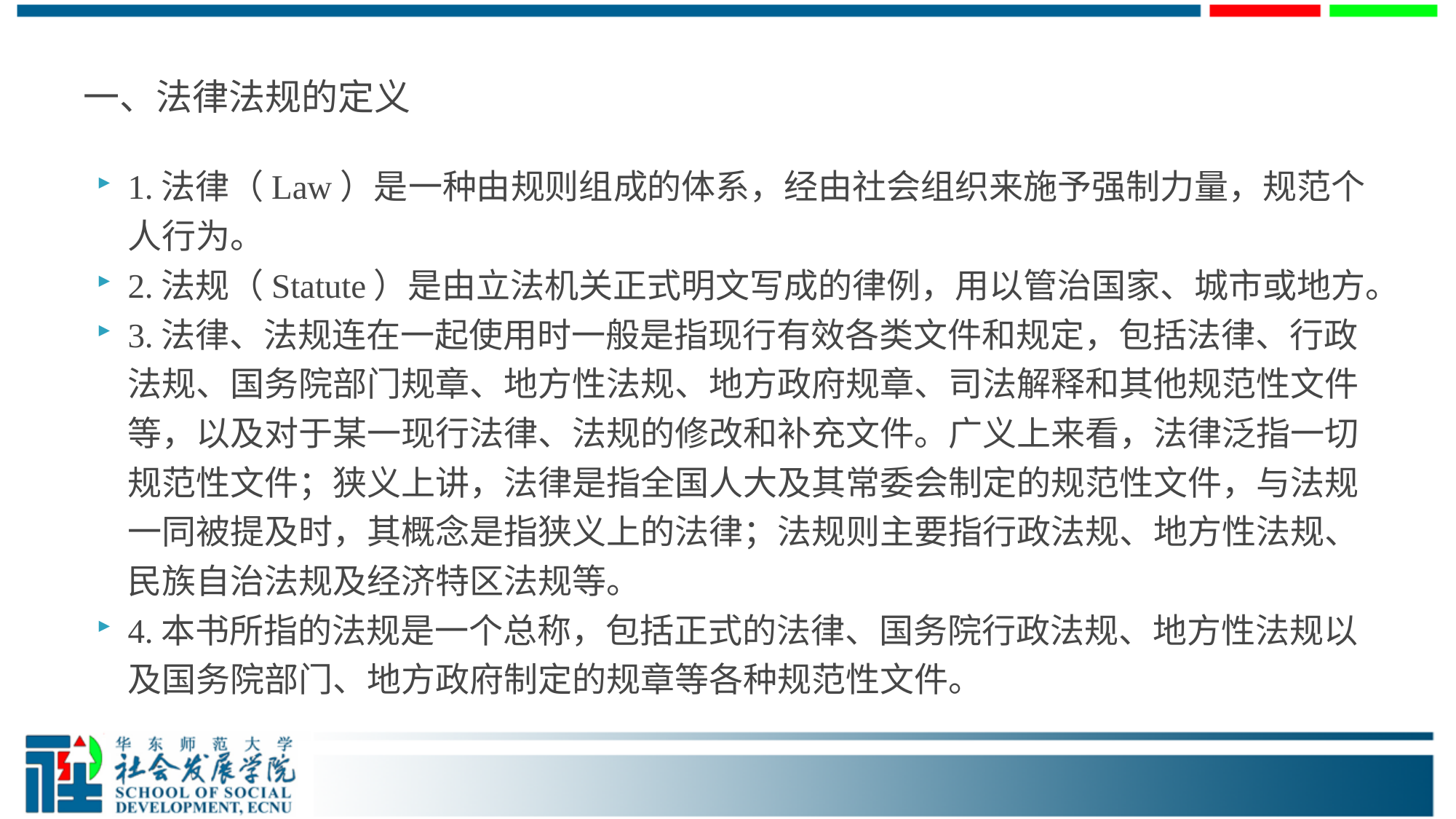

# 一、法律法规的定义
1.法律（Law）是一种由规则组成的体系，经由社会组织来施予强制力量，规范个人行为。
2.法规（Statute）是由立法机关正式明文写成的律例，用以管治国家、城市或地方。
3.法律、法规连在一起使用时一般是指现行有效各类文件和规定，包括法律、行政法规、国务院部门规章、地方性法规、地方政府规章、司法解释和其他规范性文件等，以及对于某一现行法律、法规的修改和补充文件。广义上来看，法律泛指一切规范性文件；狭义上讲，法律是指全国人大及其常委会制定的规范性文件，与法规一同被提及时，其概念是指狭义上的法律；法规则主要指行政法规、地方性法规、民族自治法规及经济特区法规等。
4.本书所指的法规是一个总称，包括正式的法律、国务院行政法规、地方性法规以及国务院部门、地方政府制定的规章等各种规范性文件。